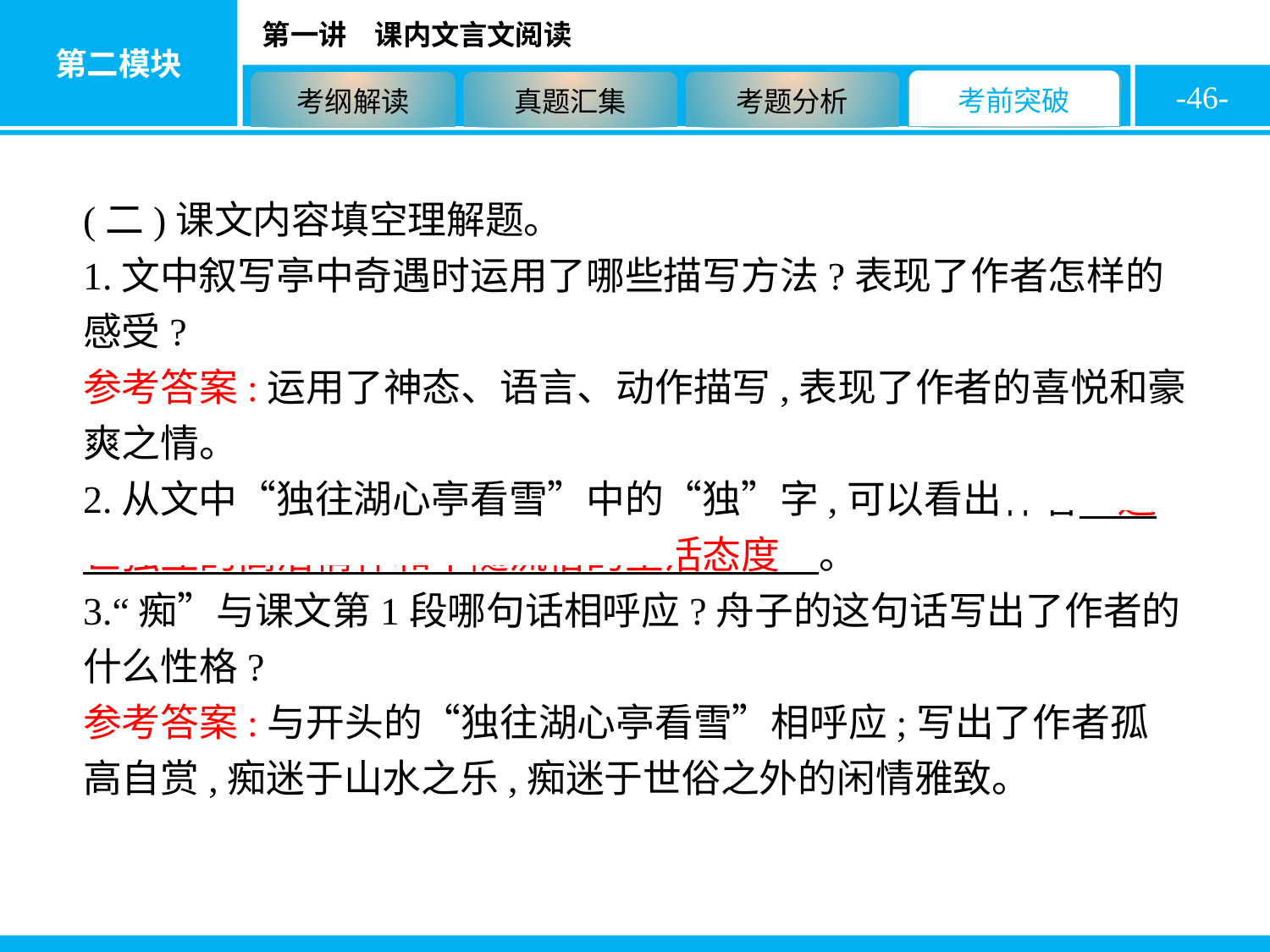

-46-
(二)课文内容填空理解题。
1.文中叙写亭中奇遇时运用了哪些描写方法?表现了作者怎样的感受?
参考答案:运用了神态、语言、动作描写,表现了作者的喜悦和豪爽之情。
2.从文中“独往湖心亭看雪”中的“独”字,可以看出作者　遗世独立的高洁情怀和不随流俗的生活态度　。
3.“痴”与课文第1段哪句话相呼应?舟子的这句话写出了作者的什么性格?
参考答案:与开头的“独往湖心亭看雪”相呼应;写出了作者孤高自赏,痴迷于山水之乐,痴迷于世俗之外的闲情雅致。